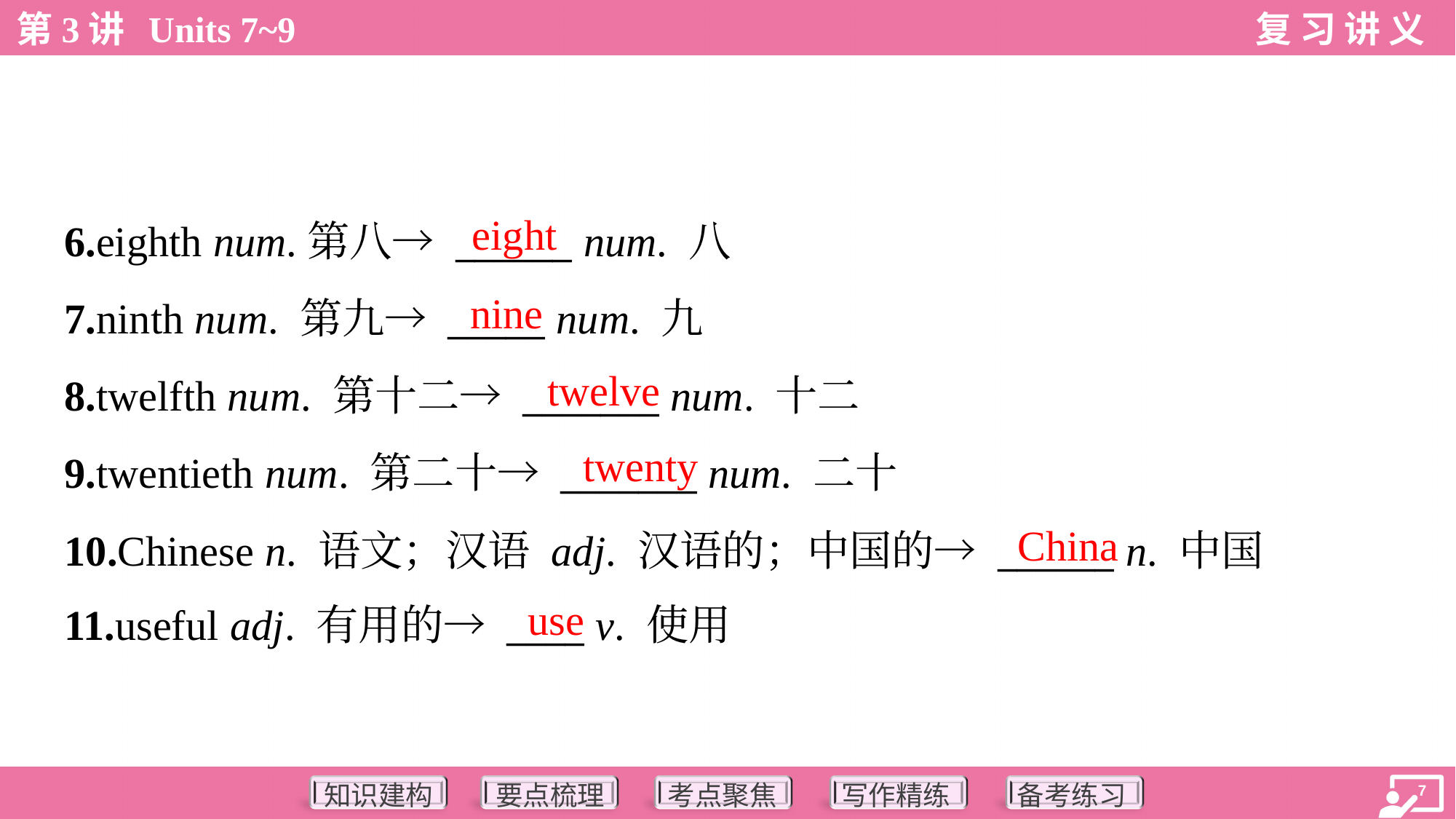

eight
6.eighth num.第八→ ______ num. 八
7.ninth num. 第九→ _____ num. 九
8.twelfth num. 第十二→ _______ num. 十二
9.twentieth num. 第二十→ _______ num. 二十
10.Chinese n. 语文；汉语 adj. 汉语的；中国的→ ______ n. 中国
11.useful adj. 有用的→ ____ v. 使用
nine
twelve
twenty
China
use